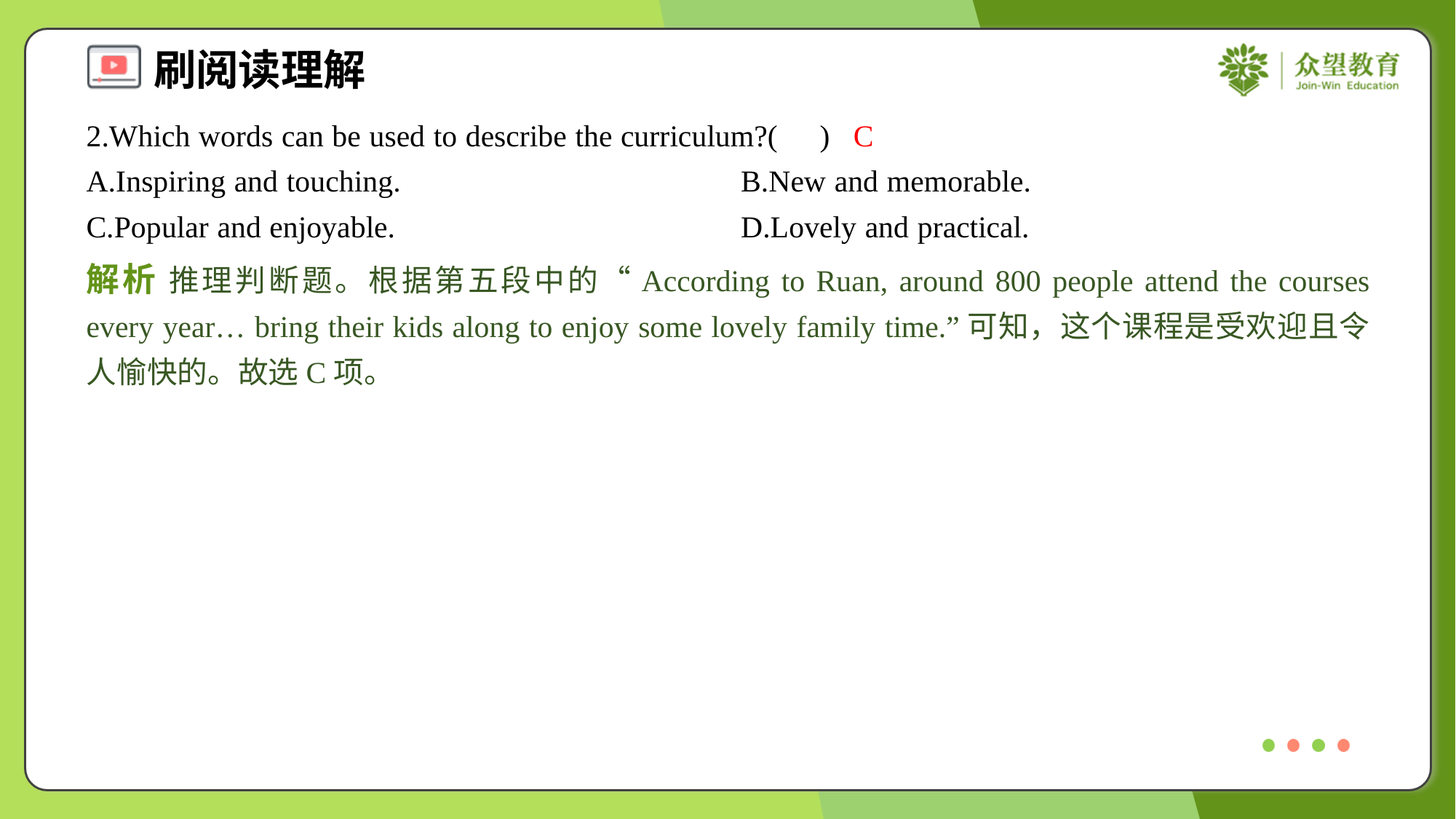

2.Which words can be used to describe the curriculum?(     )
C
A.Inspiring and touching.	B.New and memorable.
C.Popular and enjoyable.	D.Lovely and practical.
解析 推理判断题。根据第五段中的“According to Ruan, around 800 people attend the courses every year… bring their kids along to enjoy some lovely family time.”可知，这个课程是受欢迎且令人愉快的。故选C项。